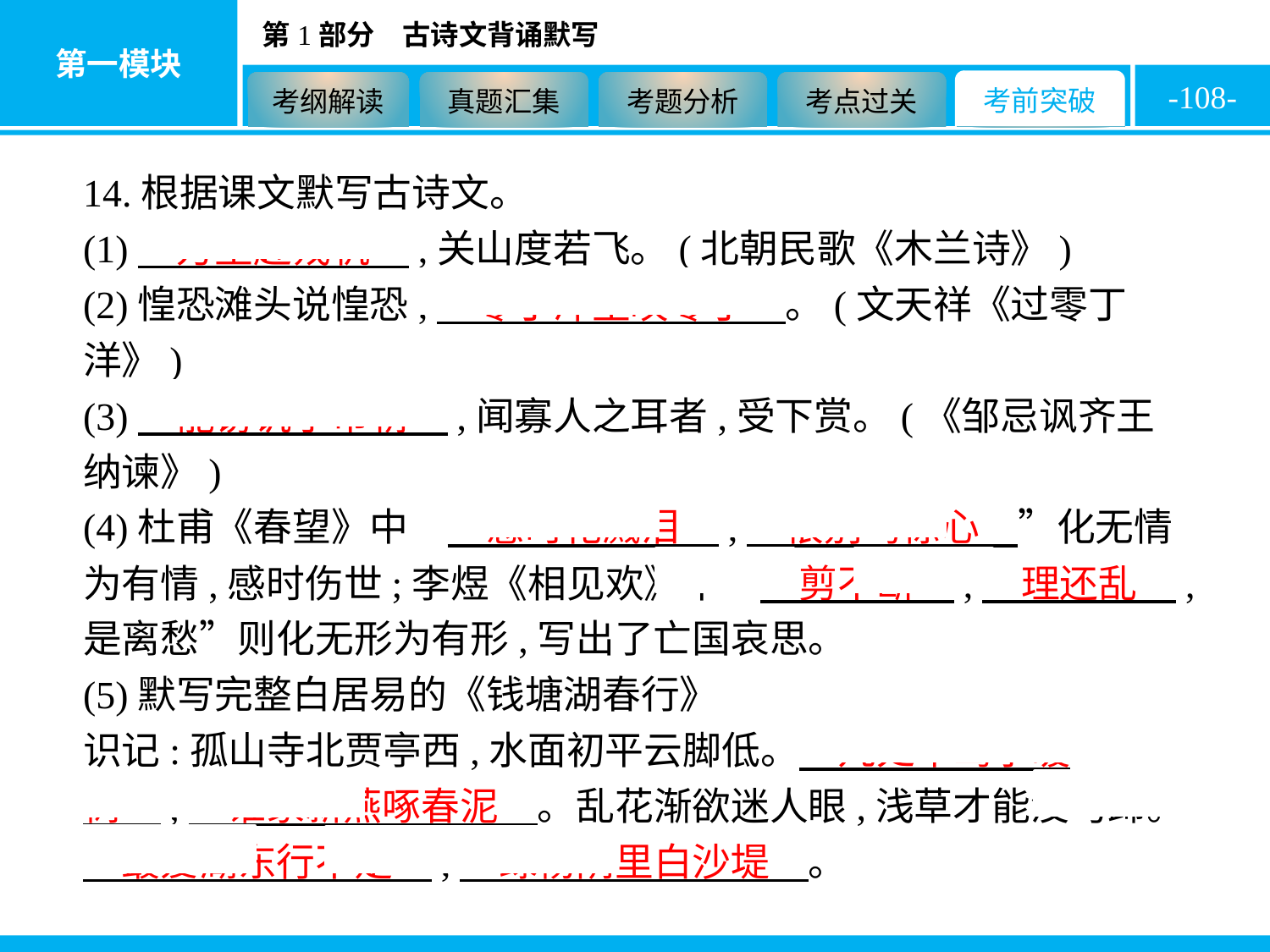

-108-
14.根据课文默写古诗文。
(1)　万里赴戎机　,关山度若飞。(北朝民歌《木兰诗》)
(2)惶恐滩头说惶恐,　零丁洋里叹零丁　。(文天祥《过零丁洋》)
(3)　能谤讥于市朝　,闻寡人之耳者,受下赏。(《邹忌讽齐王纳谏》)
(4)杜甫《春望》中“　感时花溅泪　,　恨别鸟惊心　”化无情为有情,感时伤世;李煜《相见欢》中“　剪不断　,　理还乱　,是离愁”则化无形为有形,写出了亡国哀思。
(5)默写完整白居易的《钱塘湖春行》
识记:孤山寺北贾亭西,水面初平云脚低。　几处早莺争暖树　,　谁家新燕啄春泥　。乱花渐欲迷人眼,浅草才能没马蹄。　最爱湖东行不足　,　绿杨阴里白沙堤　。